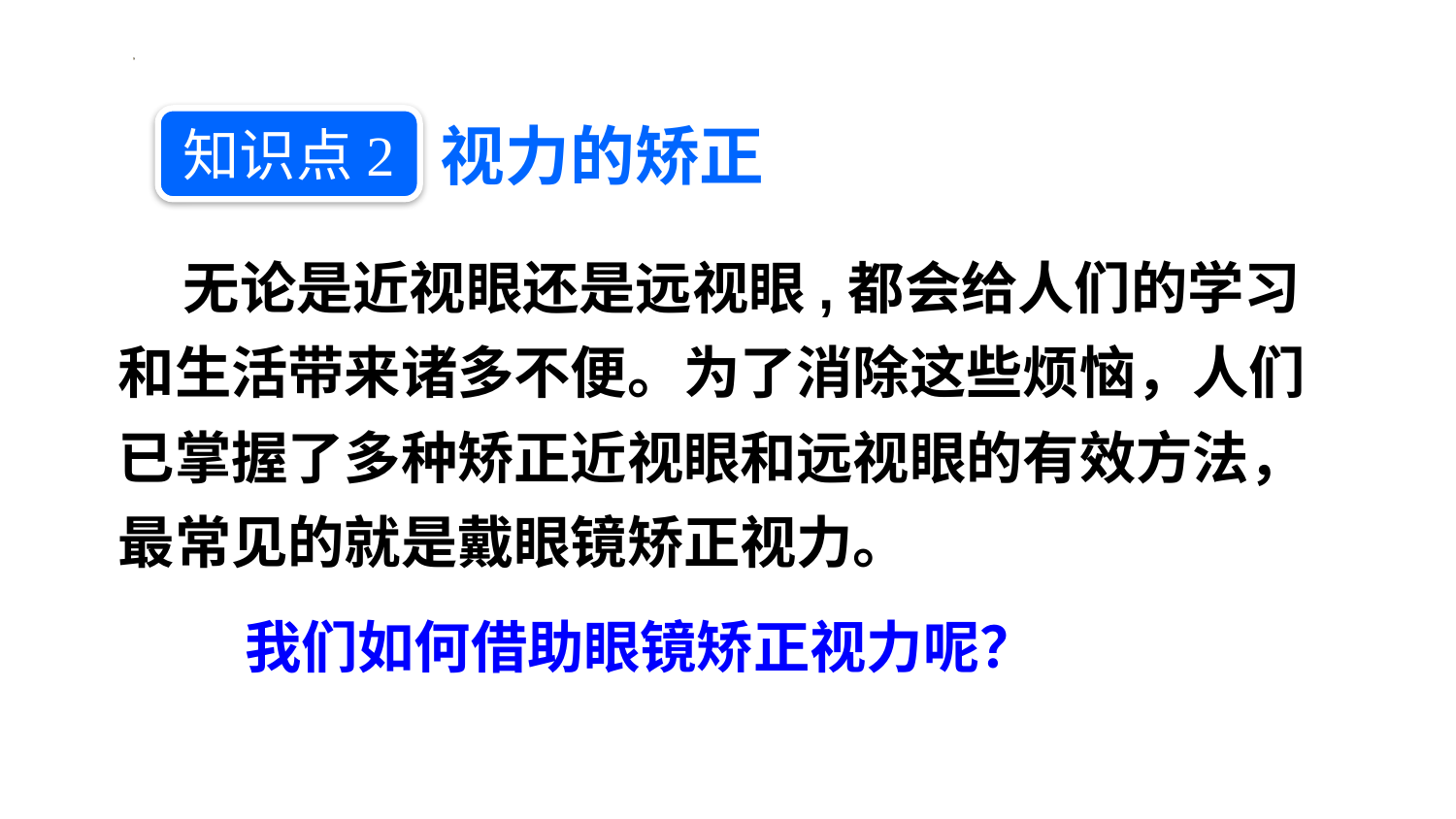

视力的矫正
知识点2
    无论是近视眼还是远视眼,都会给人们的学习和生活带来诸多不便。为了消除这些烦恼，人们已掌握了多种矫正近视眼和远视眼的有效方法，最常见的就是戴眼镜矫正视力。
我们如何借助眼镜矫正视力呢？